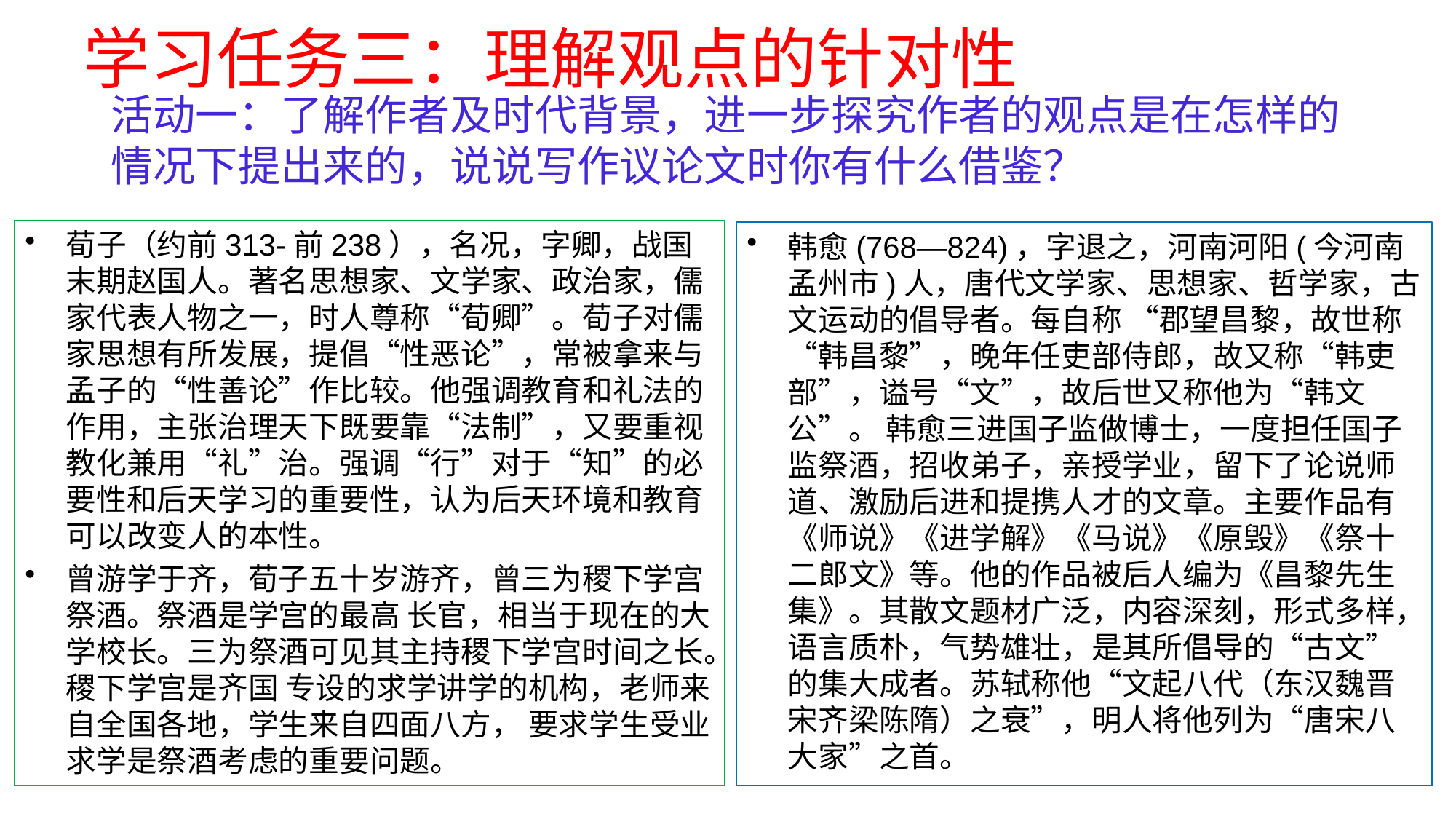

# 学习任务三：理解观点的针对性
活动一：了解作者及时代背景，进一步探究作者的观点是在怎样的情况下提出来的，说说写作议论文时你有什么借鉴？
荀子（约前313-前238），名况，字卿，战国末期赵国人。著名思想家、文学家、政治家，儒家代表人物之一，时人尊称“荀卿”。荀子对儒家思想有所发展，提倡“性恶论”，常被拿来与孟子的“性善论”作比较。他强调教育和礼法的作用，主张治理天下既要靠“法制”，又要重视教化兼用“礼”治。强调“行”对于“知”的必要性和后天学习的重要性，认为后天环境和教育可以改变人的本性。
曾游学于齐，荀子五十岁游齐，曾三为稷下学宫祭酒。祭酒是学宫的最高 长官，相当于现在的大学校长。三为祭酒可见其主持稷下学宫时间之长。稷下学宫是齐国 专设的求学讲学的机构，老师来自全国各地，学生来自四面八方， 要求学生受业求学是祭酒考虑的重要问题。
韩愈(768—824)，字退之，河南河阳(今河南孟州市)人，唐代文学家、思想家、哲学家，古文运动的倡导者。每自称 “郡望昌黎，故世称“韩昌黎”，晚年任吏部侍郎，故又称“韩吏部”，谥号“文”，故后世又称他为“韩文公”。 韩愈三进国子监做博士，一度担任国子监祭酒，招收弟子，亲授学业，留下了论说师道、激励后进和提携人才的文章。主要作品有《师说》《进学解》《马说》《原毁》《祭十二郎文》等。他的作品被后人编为《昌黎先生集》。其散文题材广泛，内容深刻，形式多样，语言质朴，气势雄壮，是其所倡导的“古文”的集大成者。苏轼称他“文起八代（东汉魏晋宋齐梁陈隋）之衰”，明人将他列为“唐宋八大家”之首。